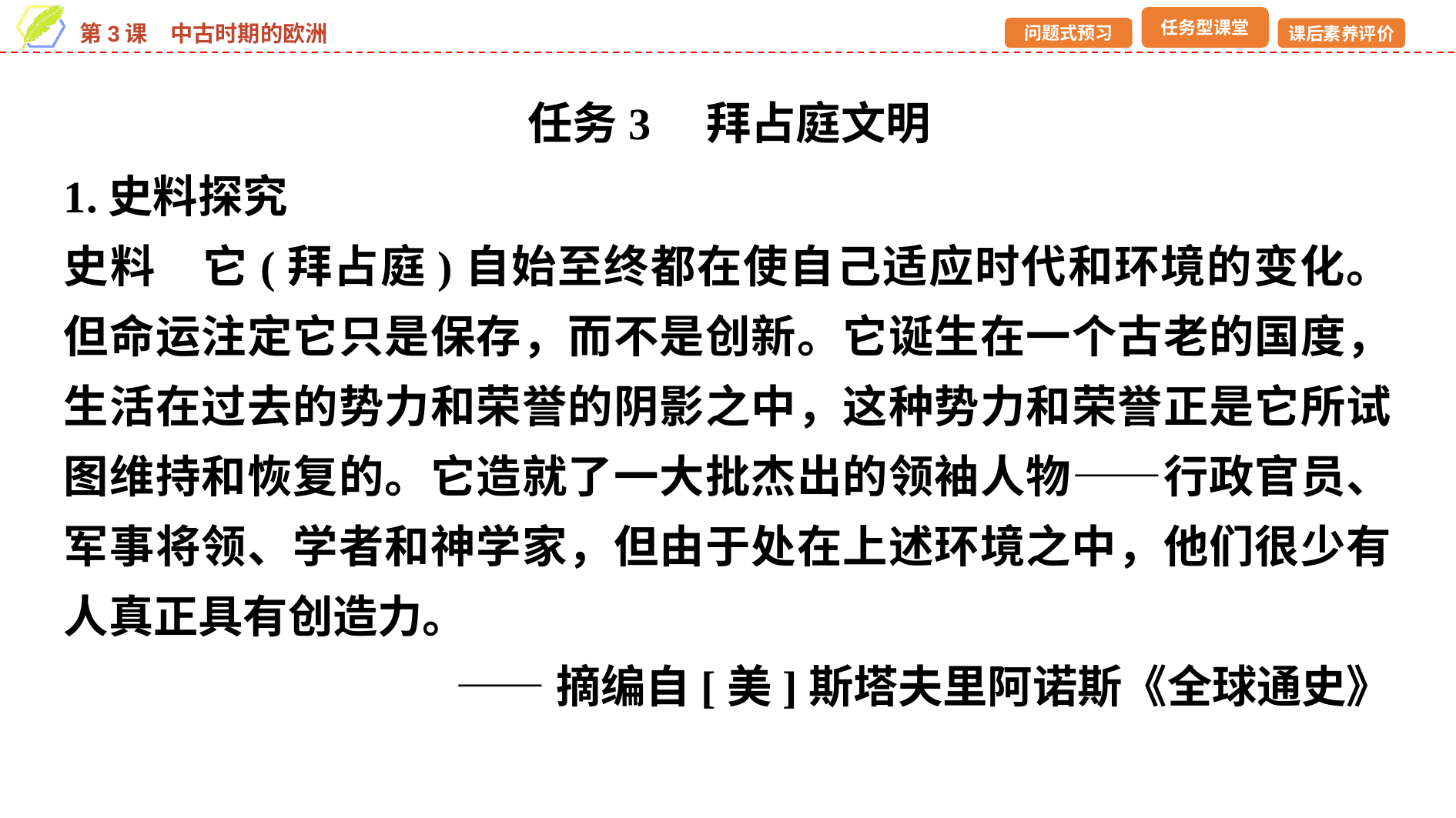

任务3　拜占庭文明
1.史料探究
史料　它(拜占庭)自始至终都在使自己适应时代和环境的变化。但命运注定它只是保存，而不是创新。它诞生在一个古老的国度，生活在过去的势力和荣誉的阴影之中，这种势力和荣誉正是它所试图维持和恢复的。它造就了一大批杰出的领袖人物——行政官员、军事将领、学者和神学家，但由于处在上述环境之中，他们很少有人真正具有创造力。
——摘编自[美]斯塔夫里阿诺斯《全球通史》